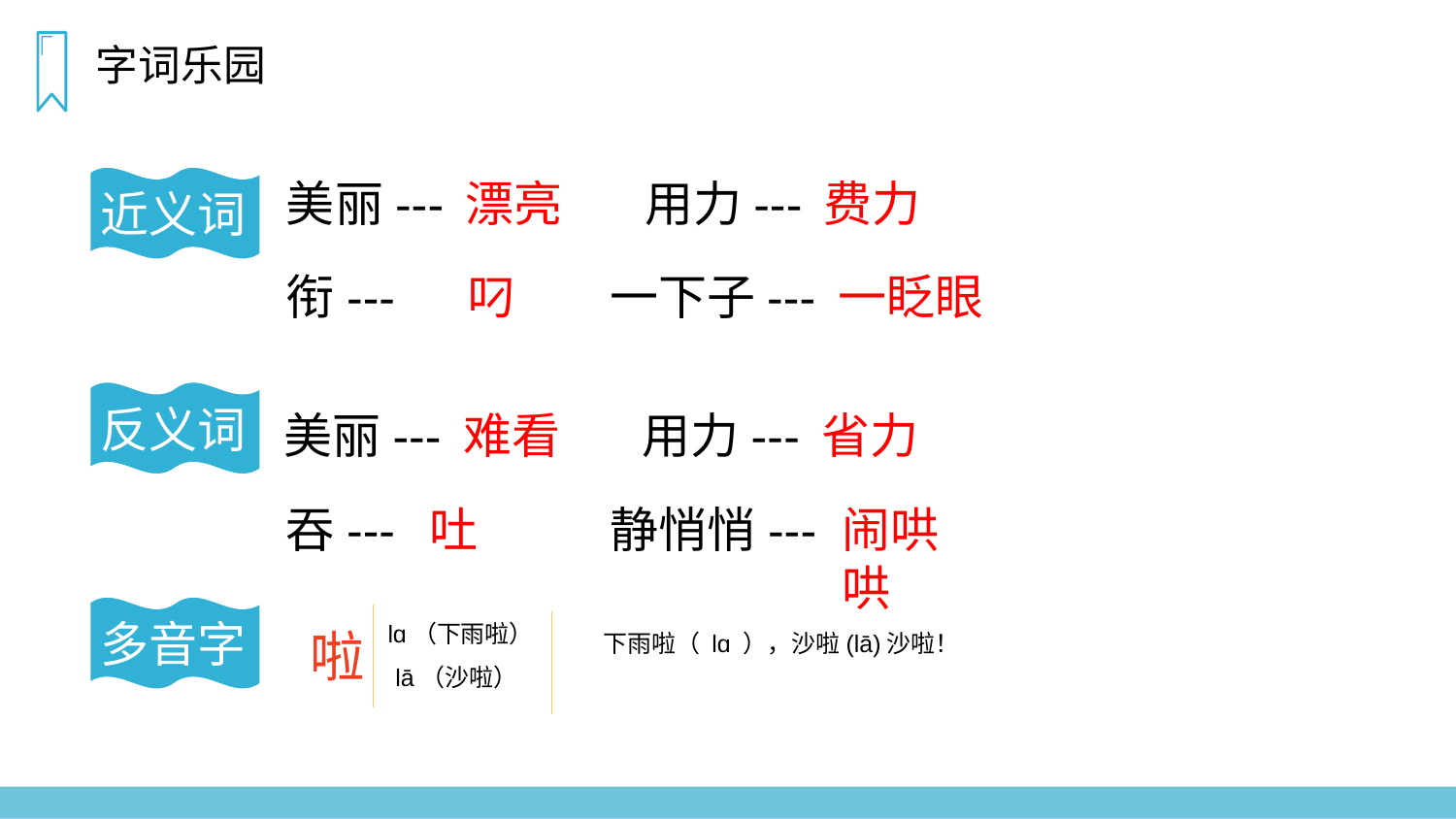

字词乐园
费力
美丽---
漂亮
用力---
衔---
叼
一下子---
一眨眼
近义词
反义词
美丽---
难看
用力---
省力
吞---
静悄悄---
闹哄哄
吐
多音字
lɑ（下雨啦）
啦
lā（沙啦）
    下雨啦（ lɑ ），沙啦(lā)沙啦！